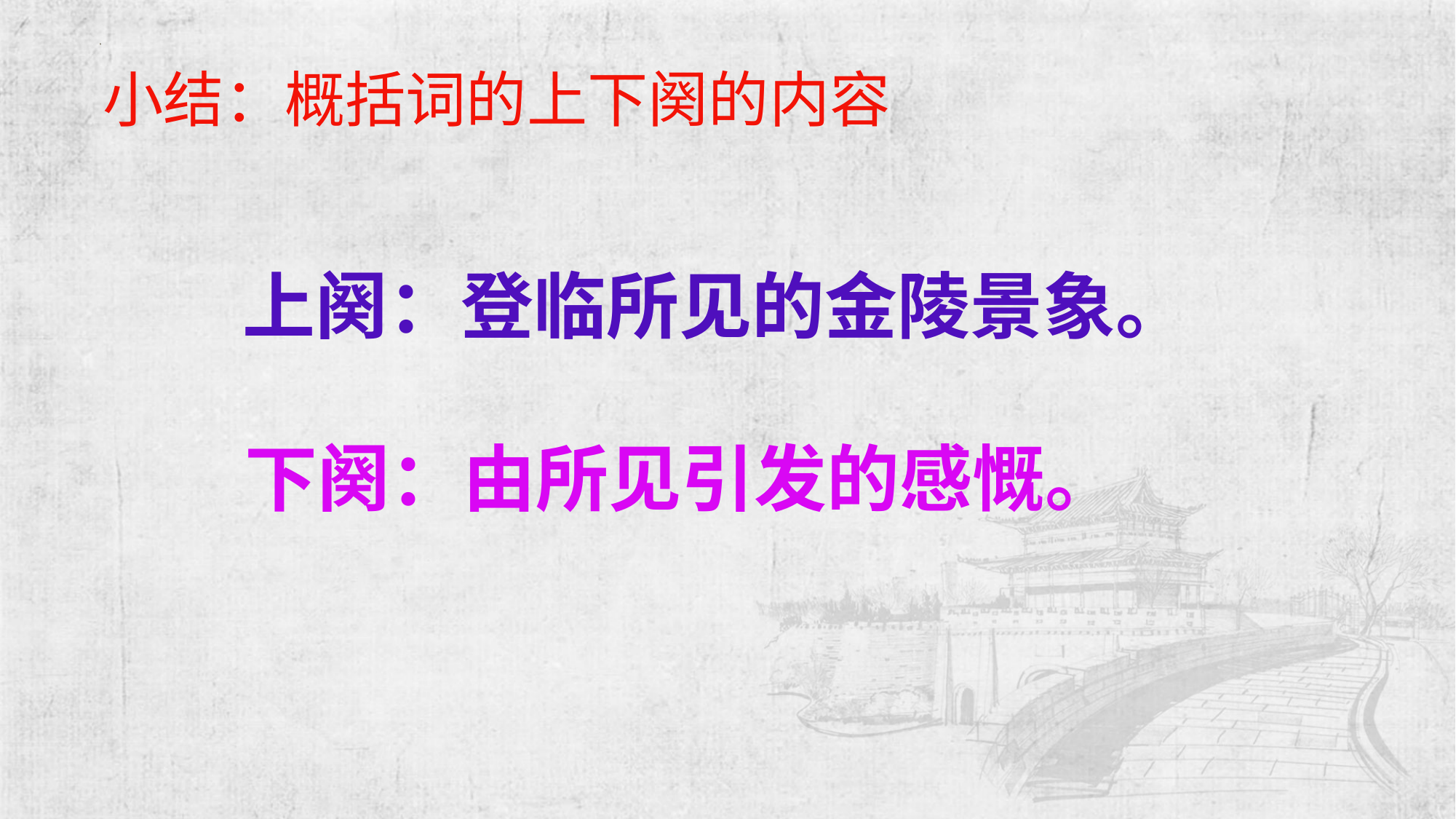

小结：概括词的上下阕的内容
上阕：登临所见的金陵景象。
下阕：由所见引发的感慨。